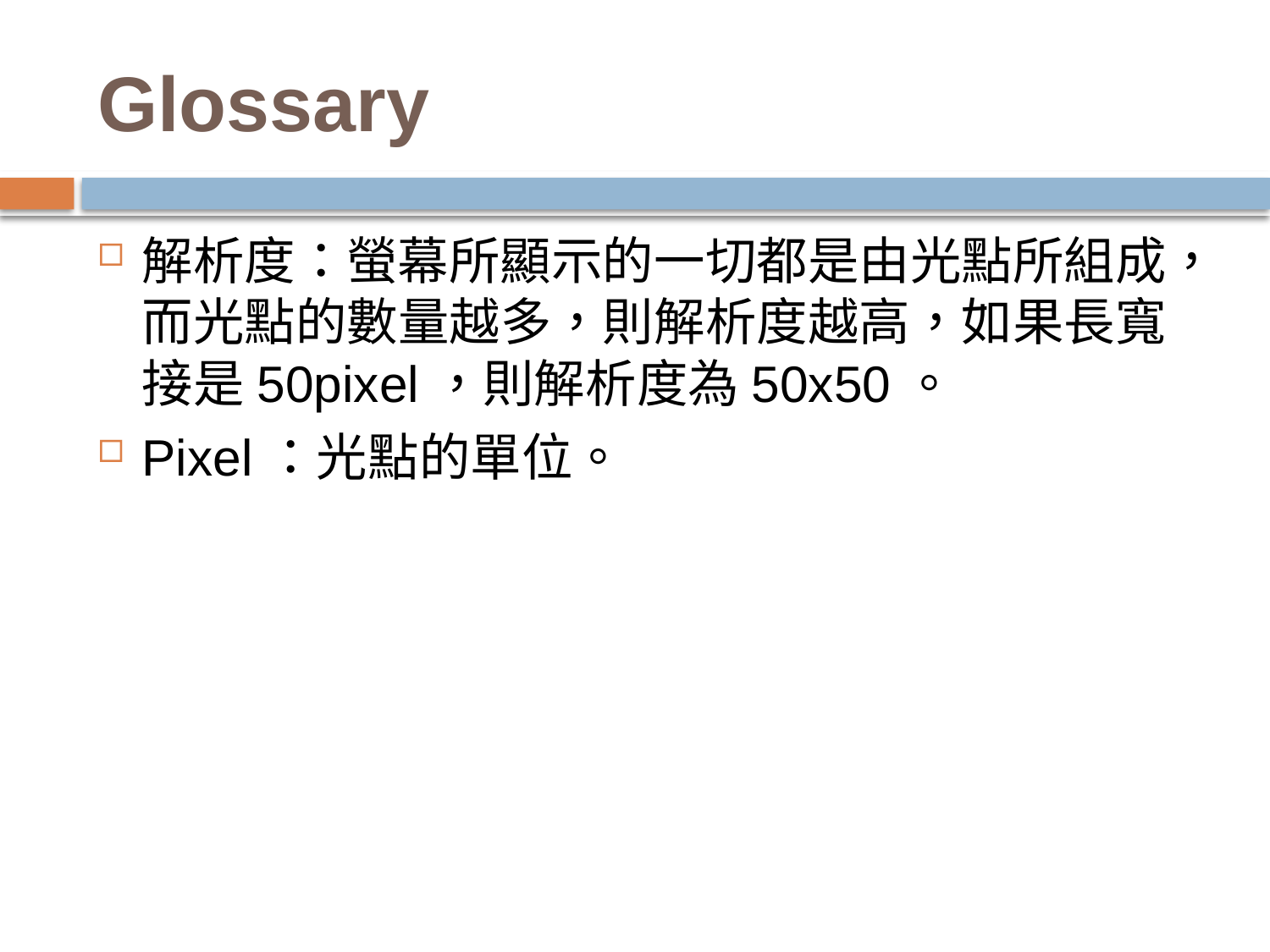

# Glossary
解析度：螢幕所顯示的一切都是由光點所組成，而光點的數量越多，則解析度越高，如果長寬接是50pixel，則解析度為50x50。
Pixel：光點的單位。